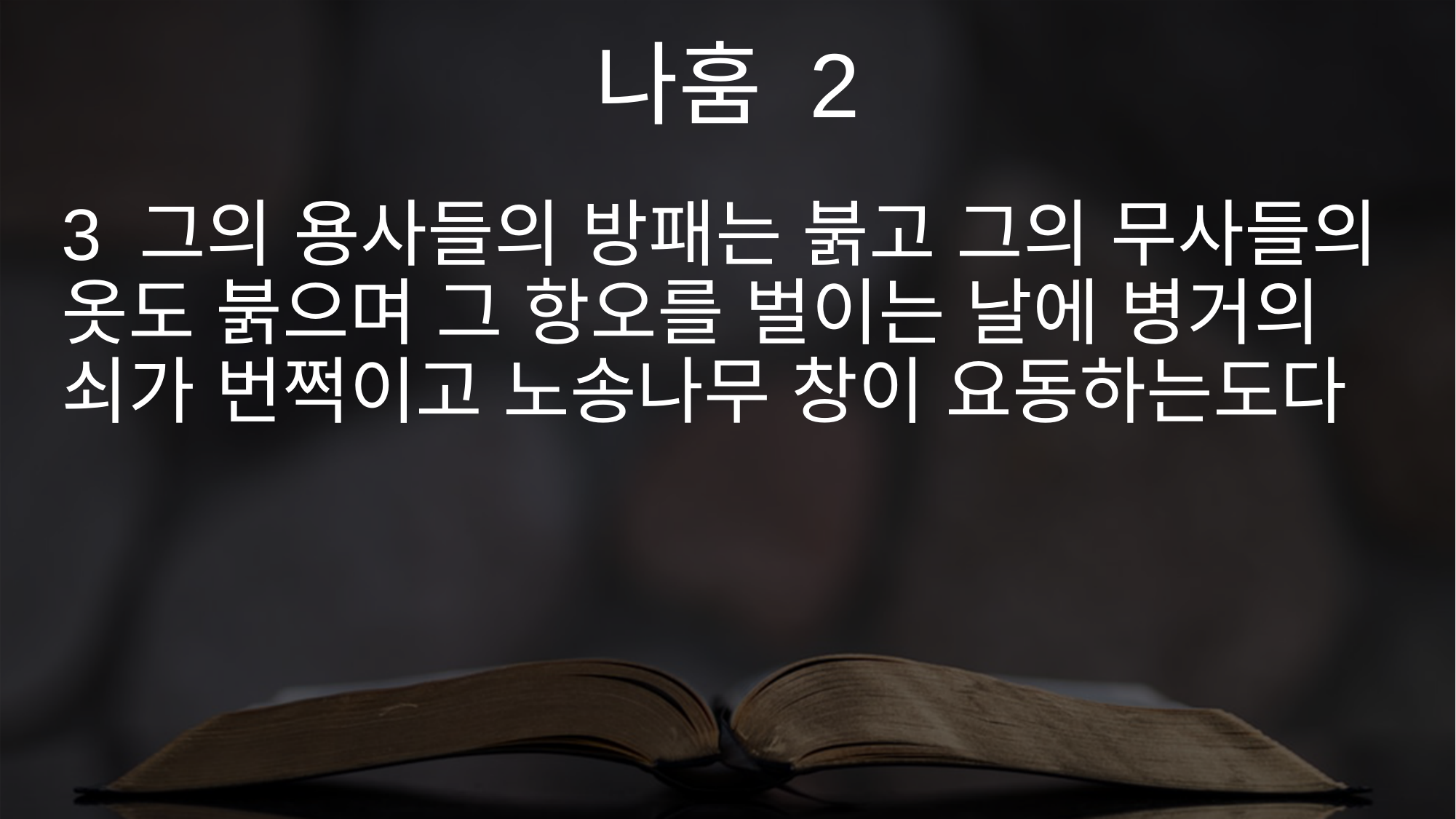

나훔 2
3 그의 용사들의 방패는 붉고 그의 무사들의 옷도 붉으며 그 항오를 벌이는 날에 병거의 쇠가 번쩍이고 노송나무 창이 요동하는도다